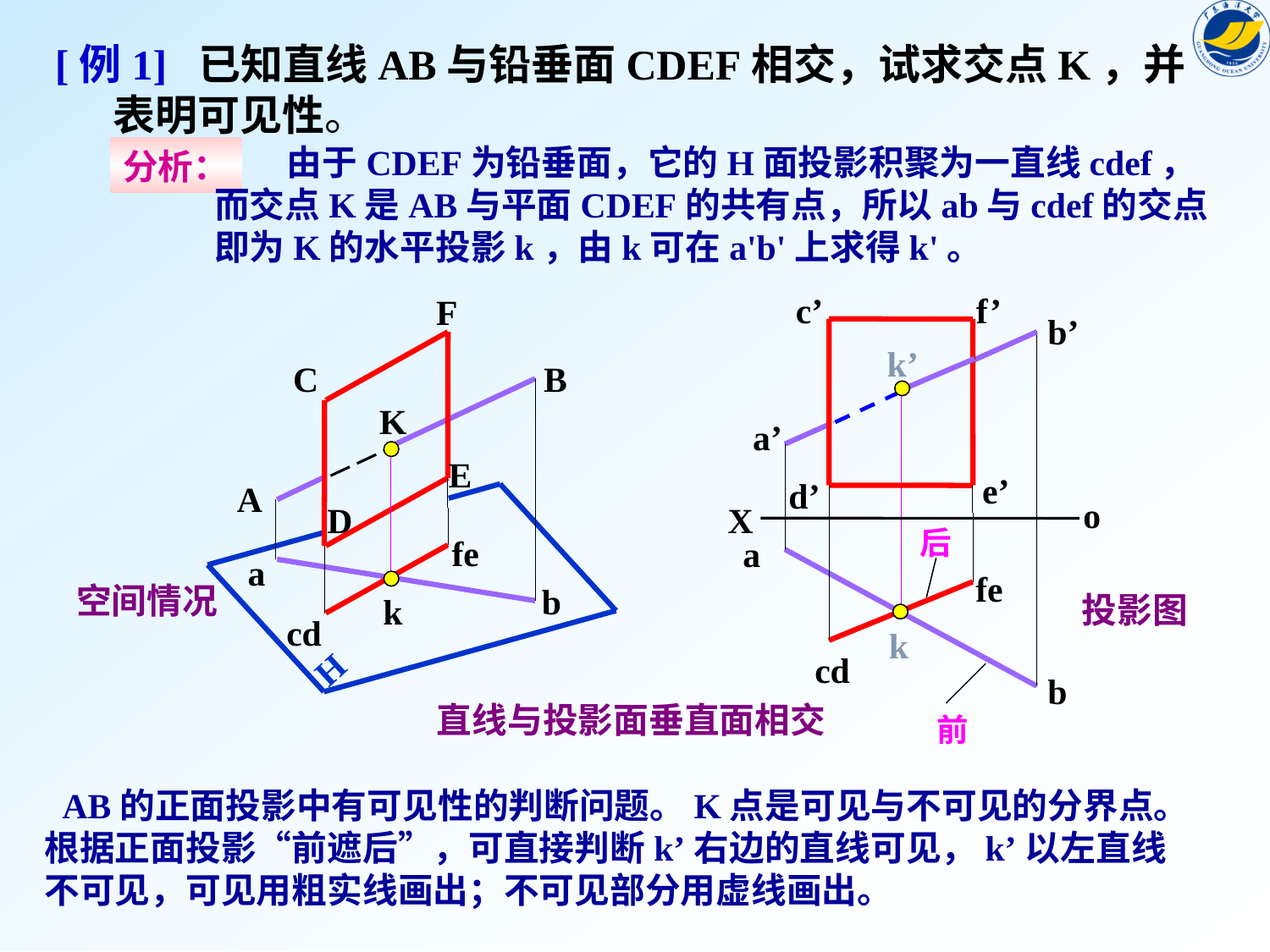

[例1]  已知直线AB与铅垂面CDEF相交，试求交点K，并
     表明可见性。
        由于CDEF为铅垂面，它的H面投影积聚为一直线cdef，
而交点K是AB与平面CDEF的共有点，所以ab与cdef的交点
即为K的水平投影k，由k可在a'b'上求得k'。
分析：
c’
f’

e’
d’

fe

cd
b’

a’

a

b
o
X

投影图

F

C
B

K

E

A

D

fe

a

b
k
cd

H
空间情况
k’

后

k

 直线与投影面垂直面相交
前
  AB的正面投影中有可见性的判断问题。K点是可见与不可见的分界点。
根据正面投影“前遮后”，可直接判断k’右边的直线可见，k’以左直线
不可见，可见用粗实线画出；不可见部分用虚线画出。